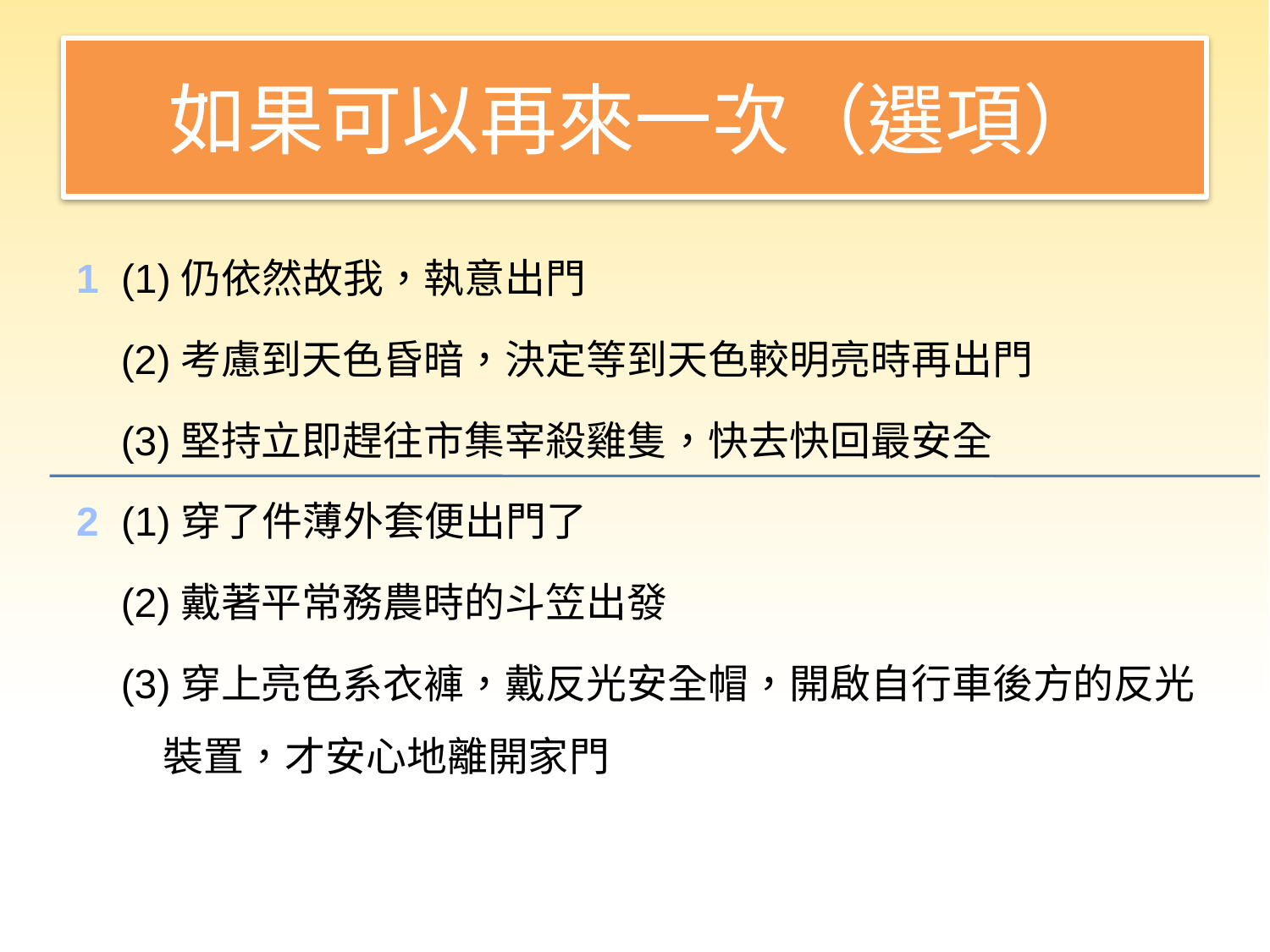

# 如果可以再來一次（選項）
1  (1)仍依然故我，執意出門
    (2)考慮到天色昏暗，決定等到天色較明亮時再出門
    (3)堅持立即趕往市集宰殺雞隻，快去快回最安全
2  (1)穿了件薄外套便出門了
    (2)戴著平常務農時的斗笠出發
    (3)穿上亮色系衣褲，戴反光安全帽，開啟自行車後方的反光裝置，才安心地離開家門